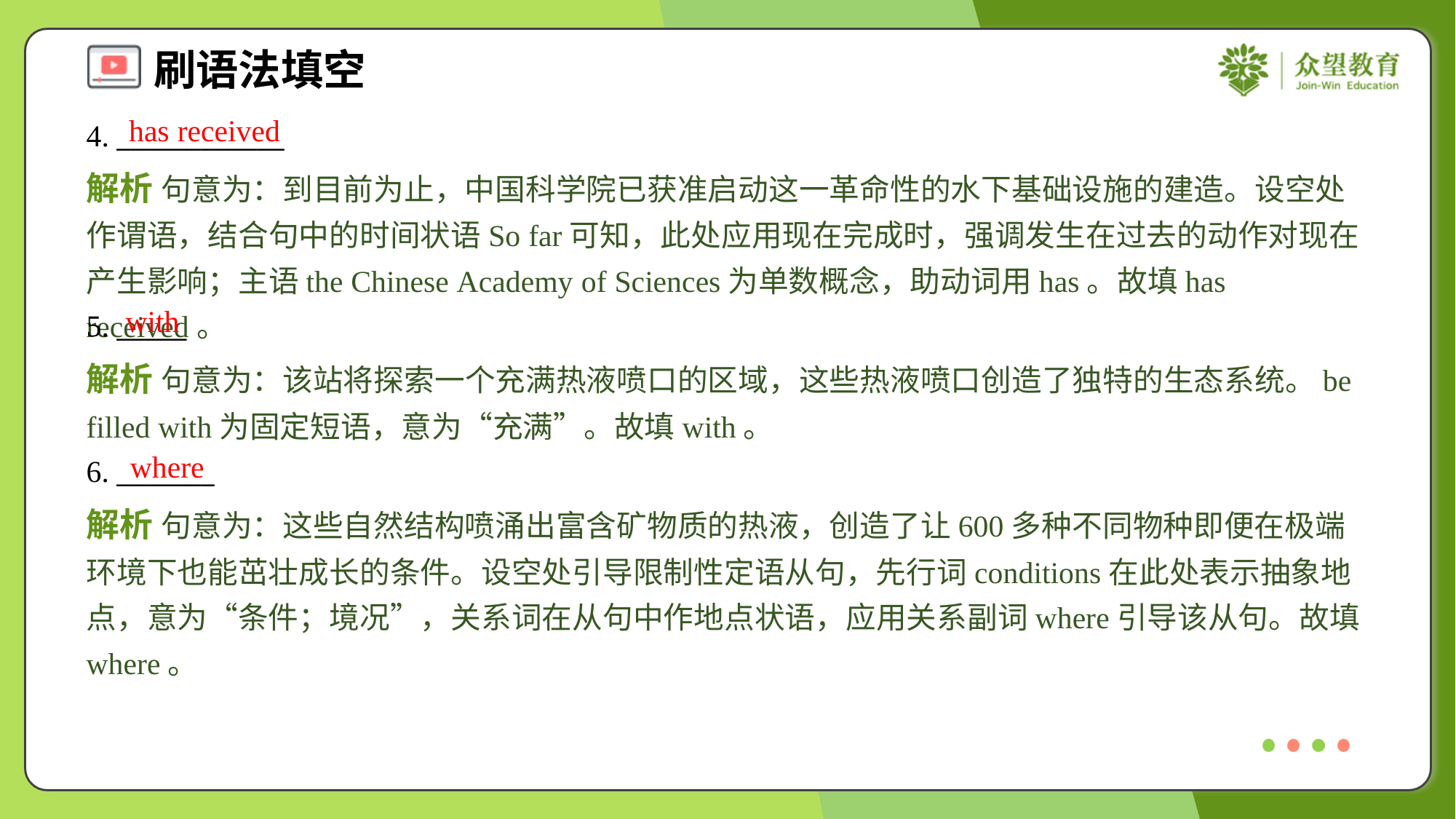

has received
4. ____________
解析 句意为：到目前为止，中国科学院已获准启动这一革命性的水下基础设施的建造。设空处作谓语，结合句中的时间状语So far可知，此处应用现在完成时，强调发生在过去的动作对现在产生影响；主语the Chinese Academy of Sciences为单数概念，助动词用has。故填has received。
with
5. _____
解析 句意为：该站将探索一个充满热液喷口的区域，这些热液喷口创造了独特的生态系统。be filled with为固定短语，意为“充满”。故填with。
where
6. _______
解析 句意为：这些自然结构喷涌出富含矿物质的热液，创造了让600多种不同物种即便在极端环境下也能茁壮成长的条件。设空处引导限制性定语从句，先行词conditions在此处表示抽象地点，意为“条件；境况”，关系词在从句中作地点状语，应用关系副词where引导该从句。故填where。